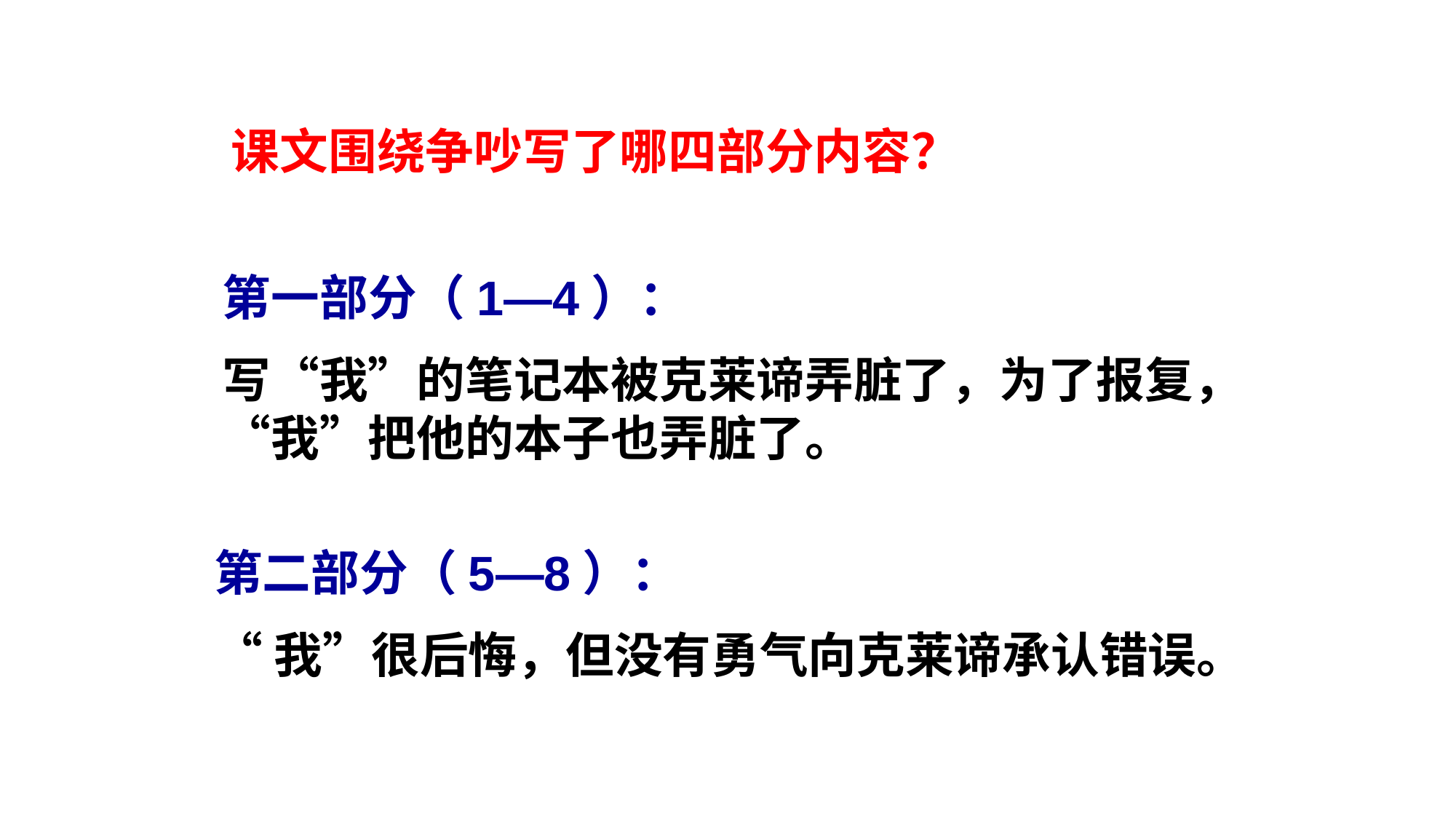

课文围绕争吵写了哪四部分内容？
第一部分（1—4）：
写“我”的笔记本被克莱谛弄脏了，为了报复，“我”把他的本子也弄脏了。
第二部分（5—8）：
“我”很后悔，但没有勇气向克莱谛承认错误。